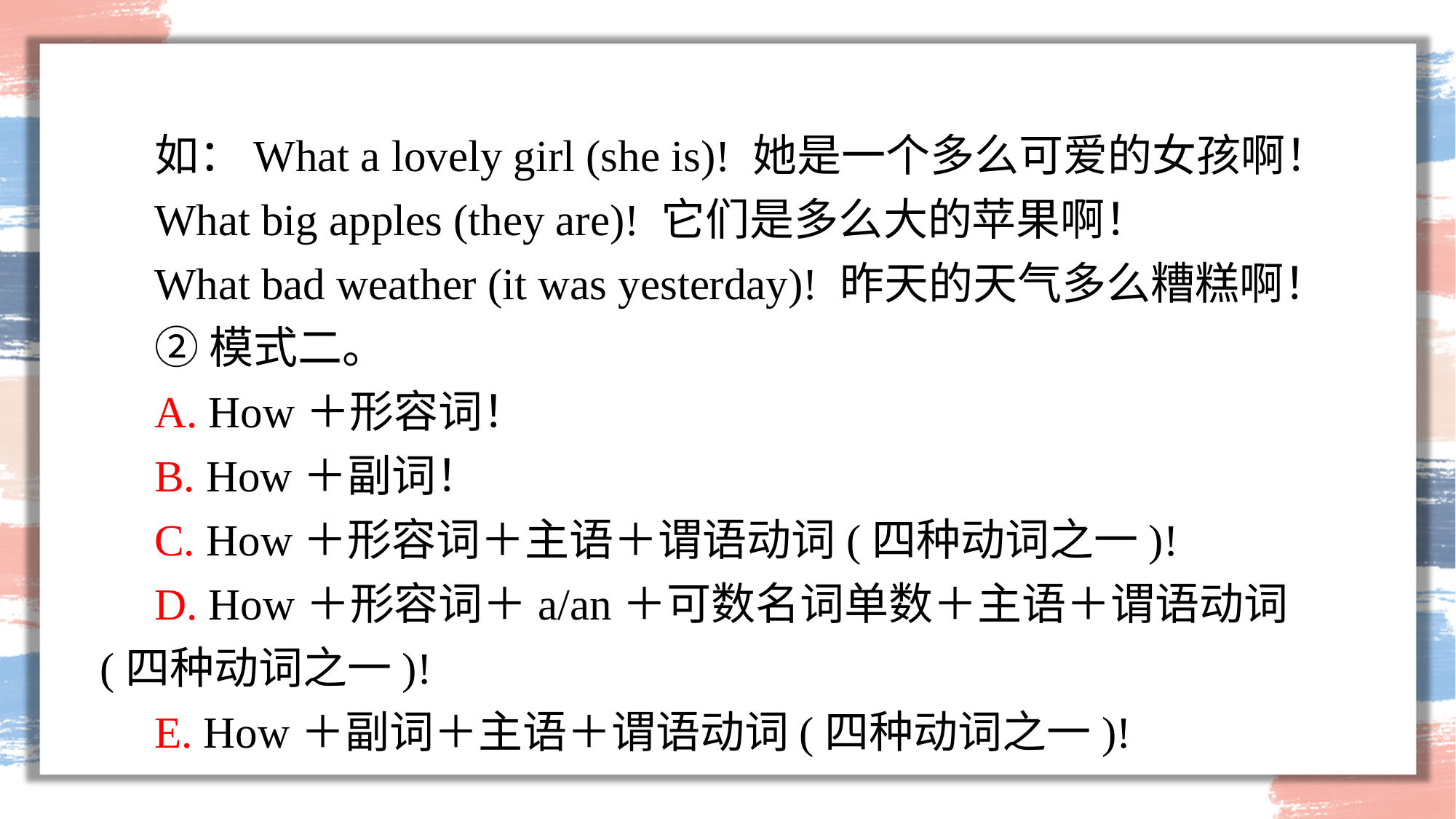

如：What a lovely girl (she is)! 她是一个多么可爱的女孩啊！
What big apples (they are)! 它们是多么大的苹果啊！
What bad weather (it was yesterday)! 昨天的天气多么糟糕啊！
②模式二。
A. How＋形容词！
B. How＋副词！
C. How＋形容词＋主语＋谓语动词(四种动词之一)!
D. How＋形容词＋a/an＋可数名词单数＋主语＋谓语动词(四种动词之一)!
E. How＋副词＋主语＋谓语动词(四种动词之一)!